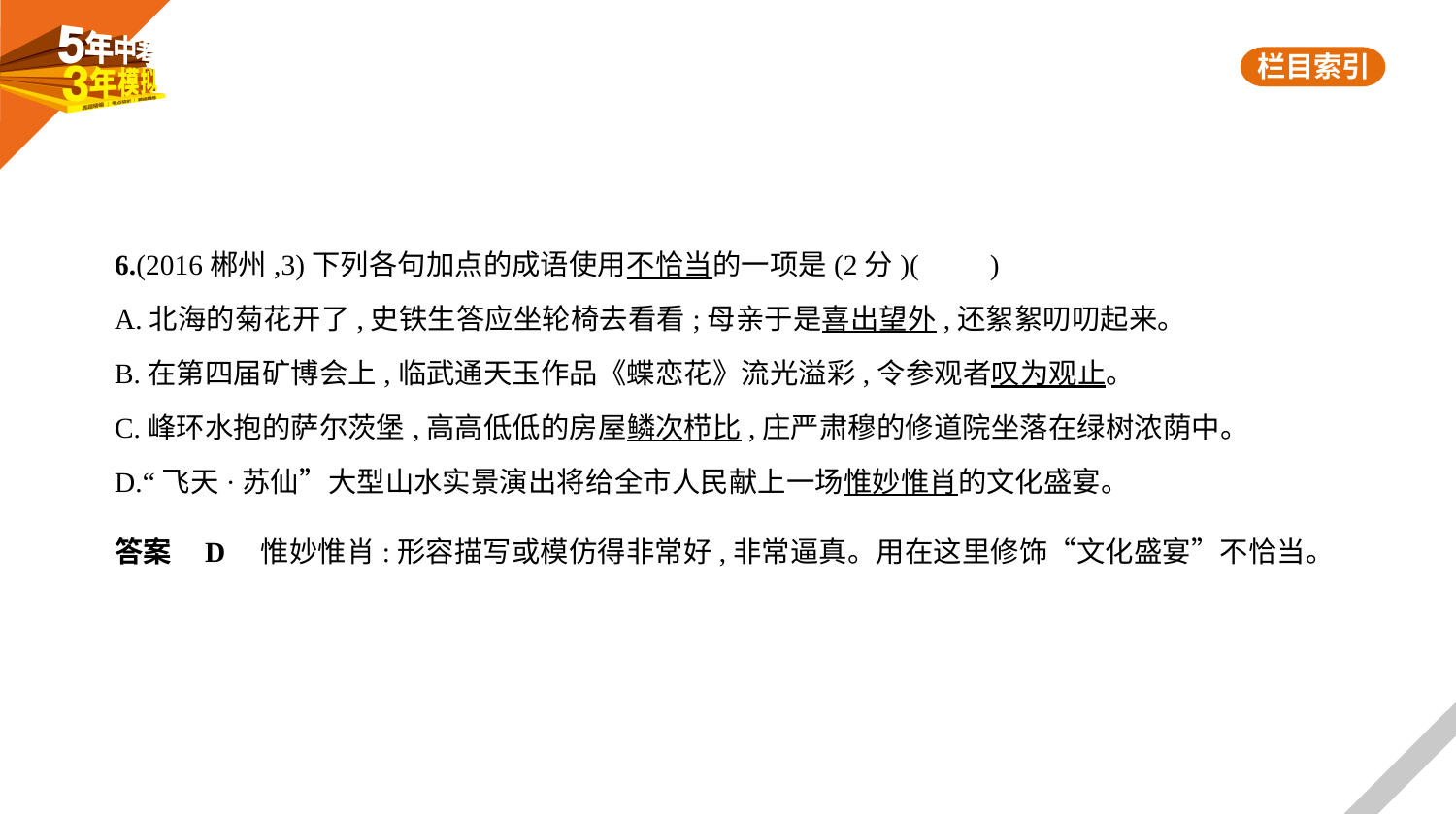

6.(2016郴州,3)下列各句加点的成语使用不恰当的一项是(2分)(　　)
A.北海的菊花开了,史铁生答应坐轮椅去看看;母亲于是喜出望外,还絮絮叨叨起来。
B.在第四届矿博会上,临武通天玉作品《蝶恋花》流光溢彩,令参观者叹为观止。
C.峰环水抱的萨尔茨堡,高高低低的房屋鳞次栉比,庄严肃穆的修道院坐落在绿树浓荫中。
D.“飞天·苏仙”大型山水实景演出将给全市人民献上一场惟妙惟肖的文化盛宴。
答案    D　惟妙惟肖:形容描写或模仿得非常好,非常逼真。用在这里修饰“文化盛宴”不恰当。